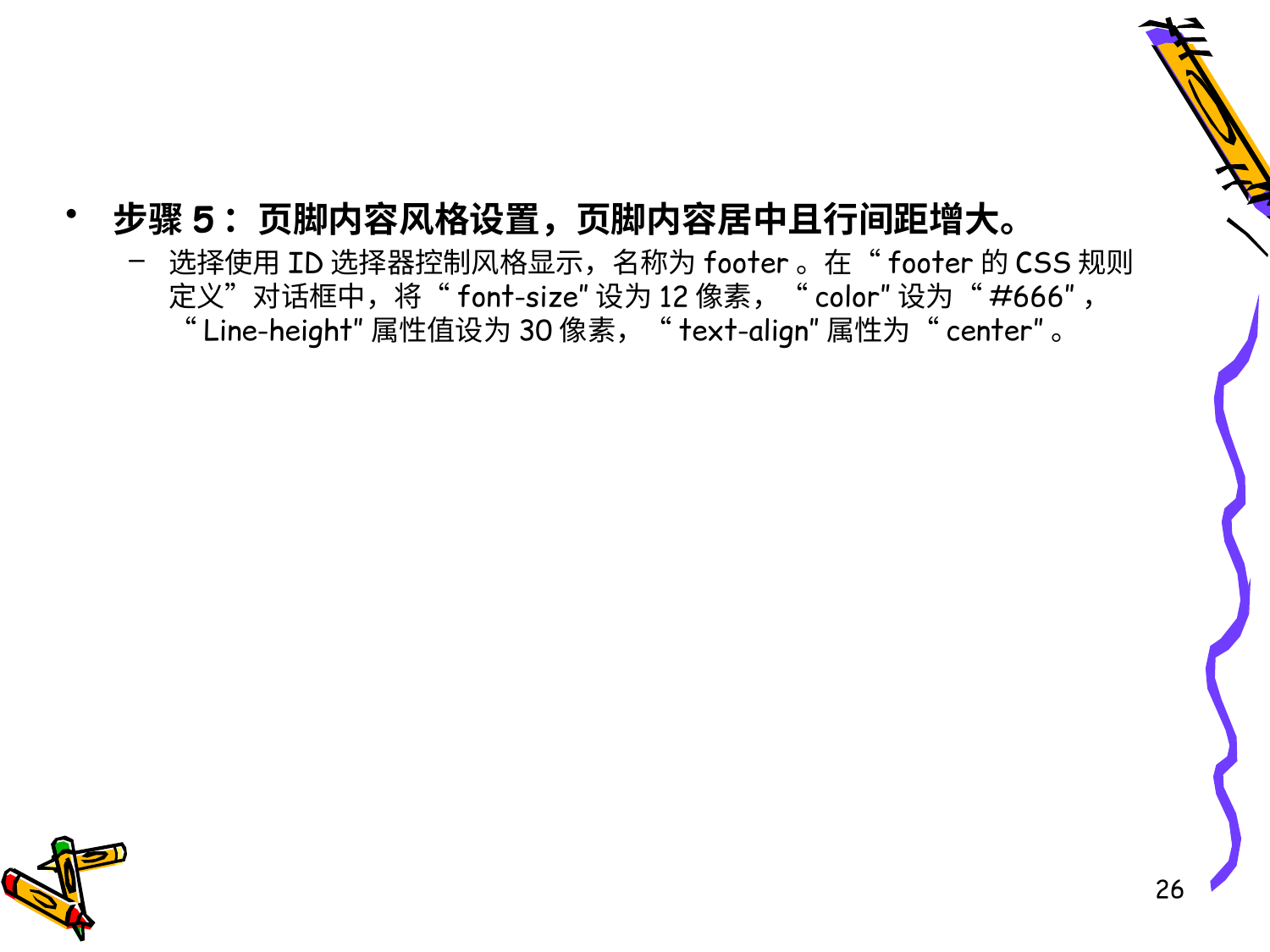

#
步骤5：页脚内容风格设置，页脚内容居中且行间距增大。
选择使用ID选择器控制风格显示，名称为footer。在“footer的CSS规则定义”对话框中，将“font-size”设为12像素，“color”设为“#666”，“Line-height”属性值设为30像素，“text-align”属性为“center”。
26